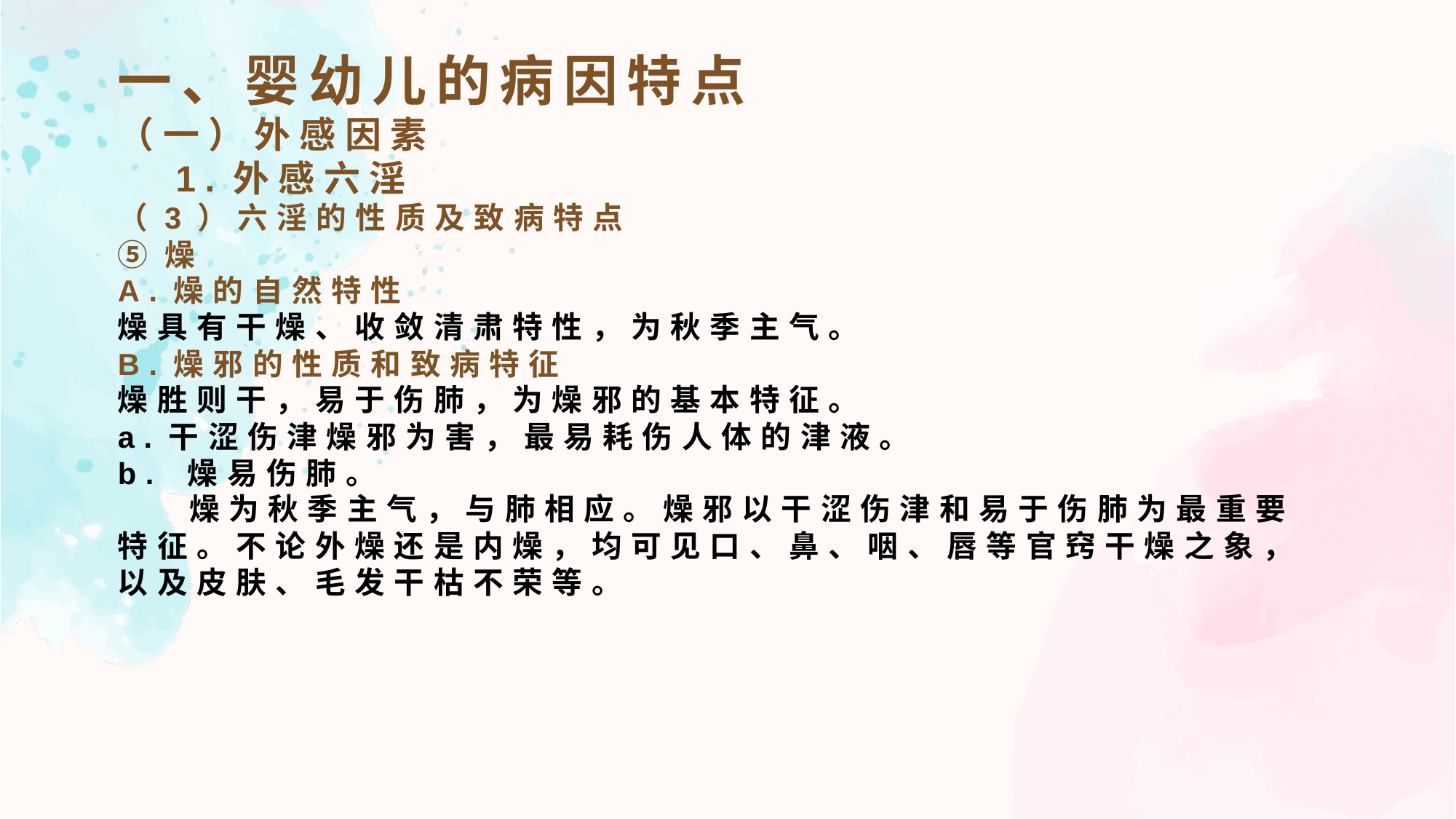

一、婴幼儿的病因特点
（一）外感因素
   1.外感六淫
（3）六淫的性质及致病特点
⑤燥
A.燥的自然特性
燥具有干燥、收敛清肃特性，为秋季主气。
B.燥邪的性质和致病特征
燥胜则干，易于伤肺，为燥邪的基本特征。
a.干涩伤津燥邪为害，最易耗伤人体的津液。
b. 燥易伤肺。
    燥为秋季主气，与肺相应。燥邪以干涩伤津和易于伤肺为最重要特征。不论外燥还是内燥，均可见口、鼻、咽、唇等官窍干燥之象，以及皮肤、毛发干枯不荣等。